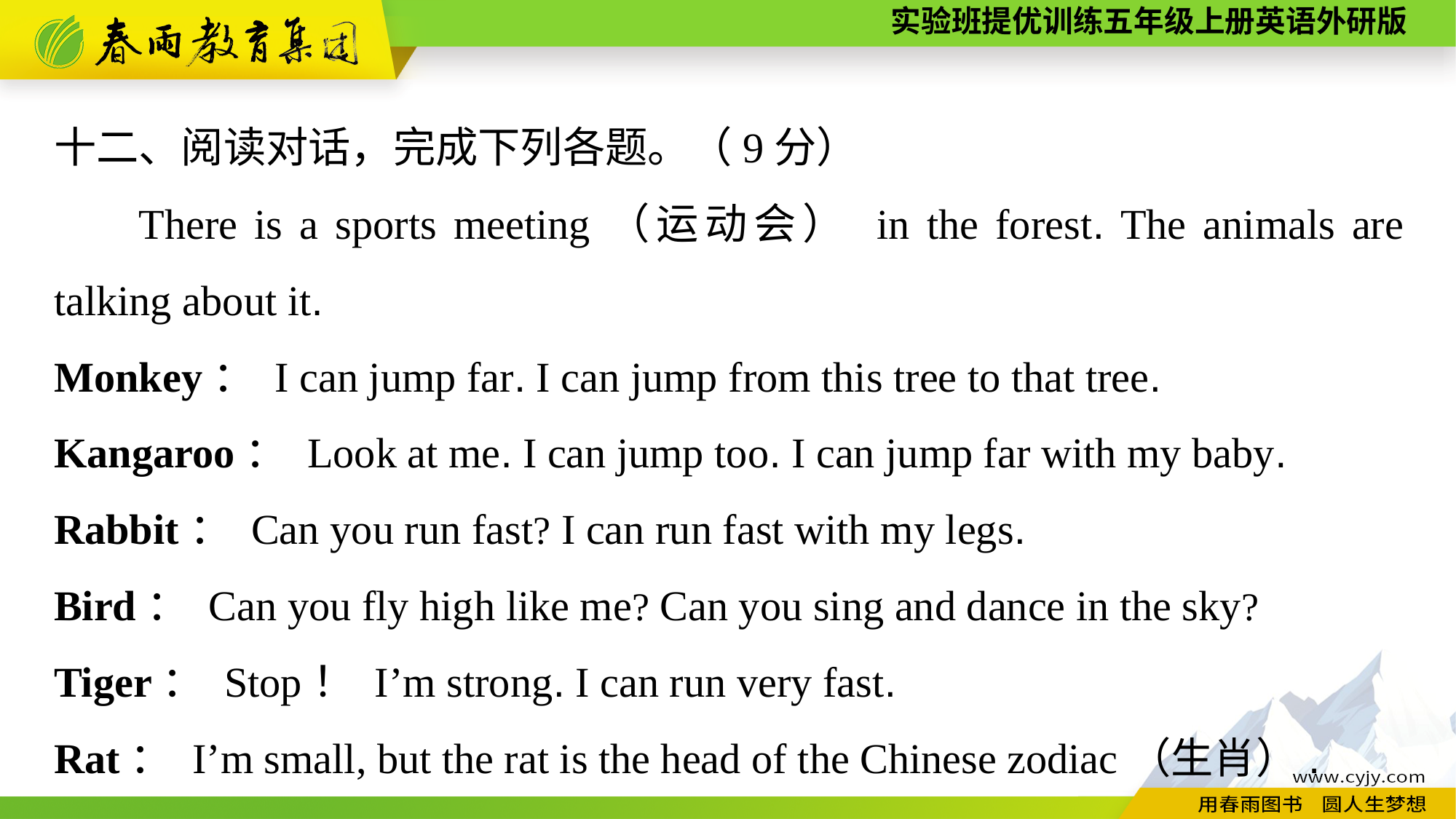

十二、阅读对话，完成下列各题。（9分）
There is a sports meeting（运动会） in the forest. The animals are talking about it.
Monkey： I can jump far. I can jump from this tree to that tree.
Kangaroo： Look at me. I can jump too. I can jump far with my baby.
Rabbit： Can you run fast? I can run fast with my legs.
Bird： Can you fly high like me? Can you sing and dance in the sky?
Tiger： Stop！ I’m strong. I can run very fast.
Rat： I’m small, but the rat is the head of the Chinese zodiac（生肖）.